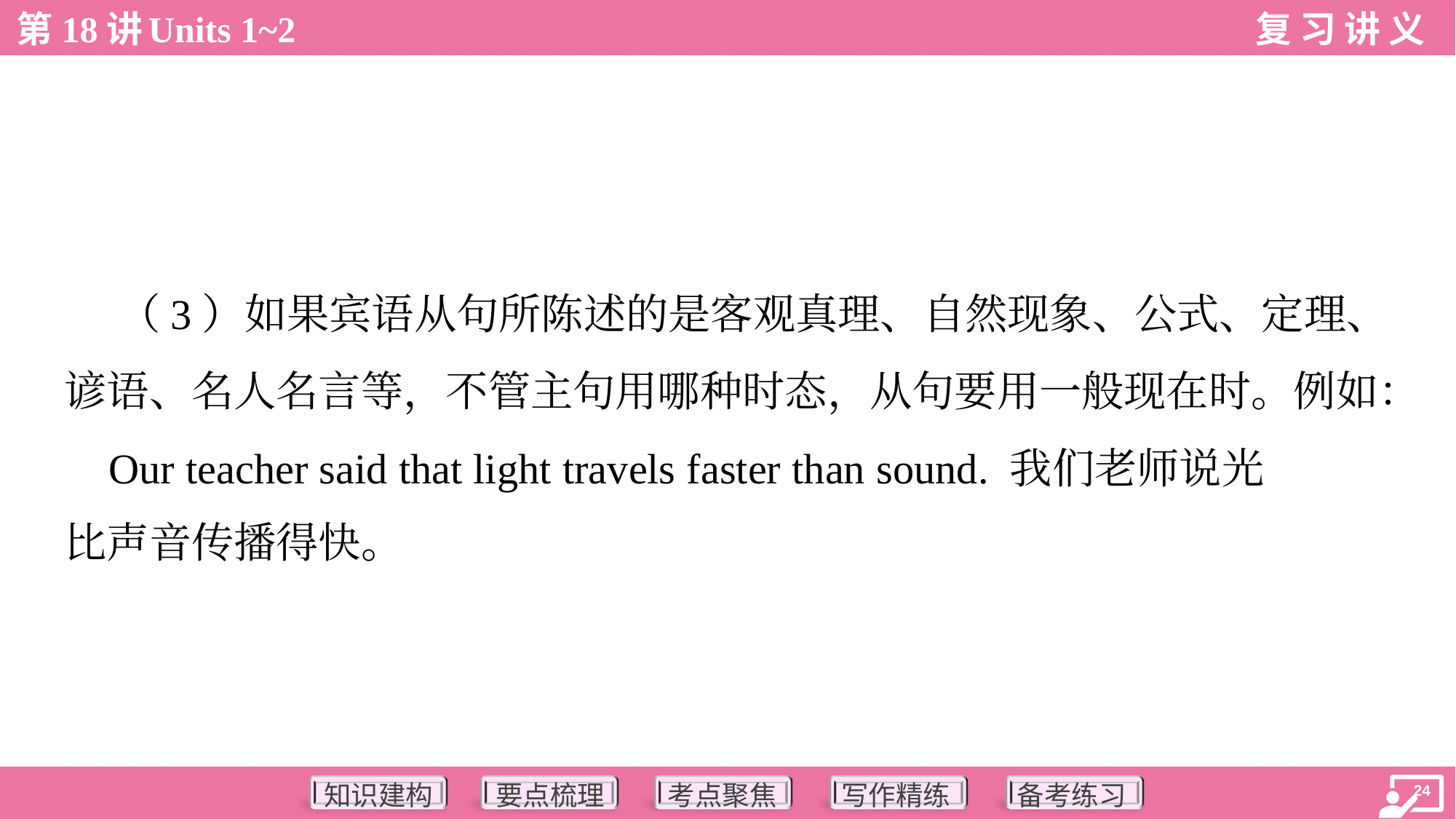

（3）如果宾语从句所陈述的是客观真理、自然现象、公式、定理、
谚语、名人名言等，不管主句用哪种时态，从句要用一般现在时。例如：
    Our teacher said that light travels faster than sound. 我们老师说光
比声音传播得快。